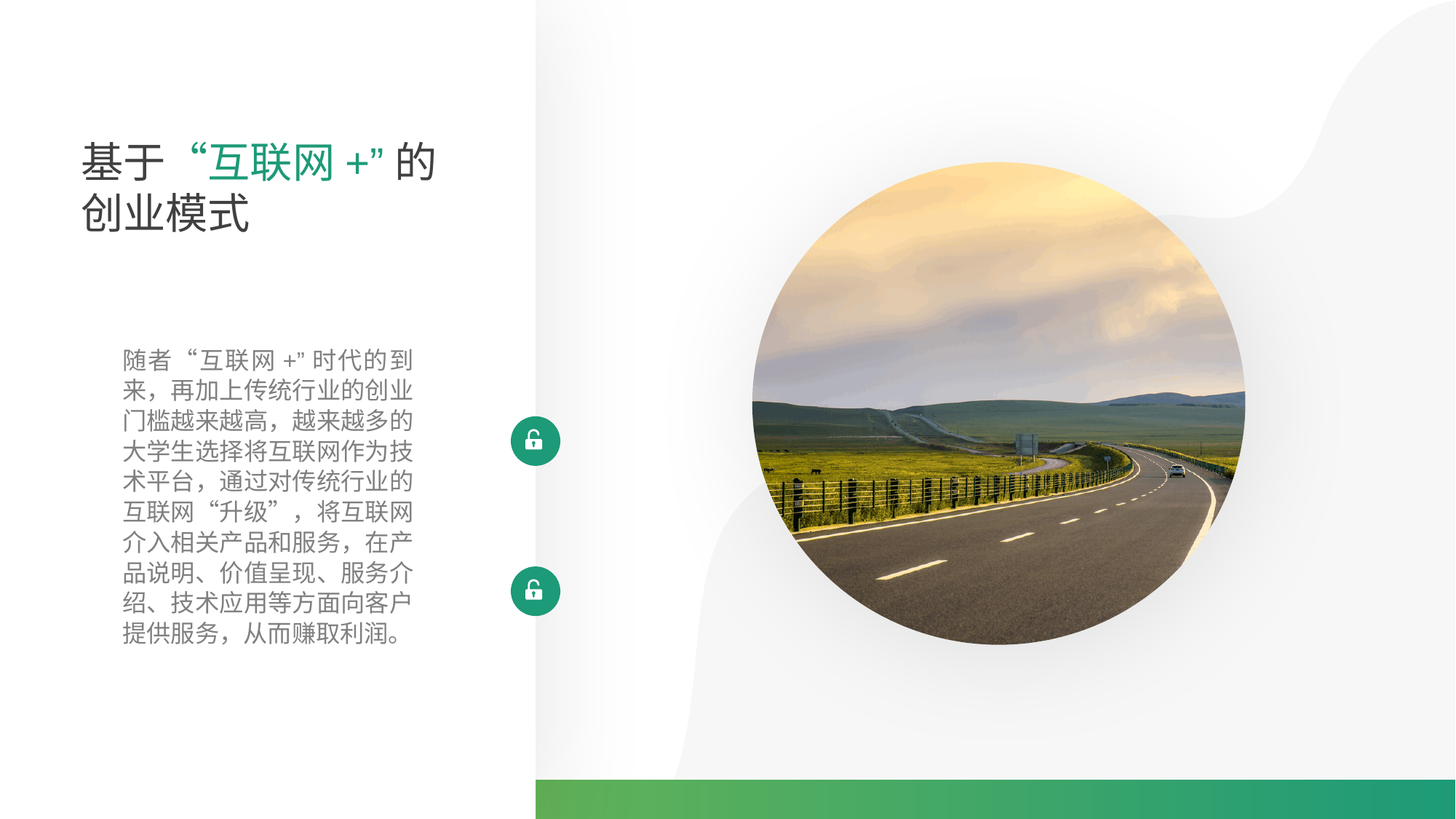

输入您的标题

基于“互联网+”的创业模式

随者“互联网+”时代的到来，再加上传统行业的创业门槛越来越高，越来越多的大学生选择将互联网作为技术平台，通过对传统行业的互联网“升级”，将互联网介入相关产品和服务，在产品说明、价值呈现、服务介绍、技术应用等方面向客户提供服务，从而赚取利润。